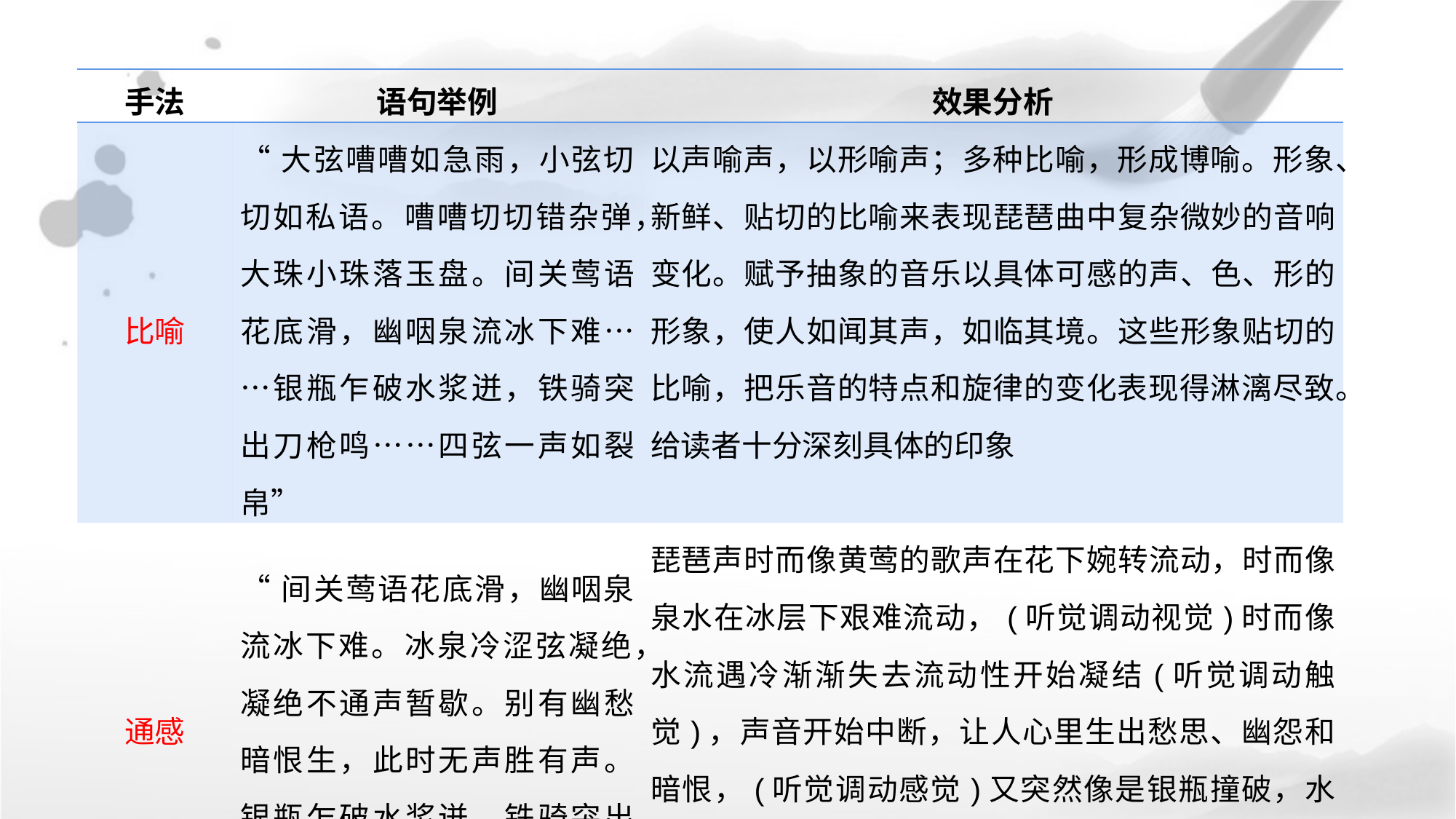

| 手法 | 语句举例 | 效果分析 |
| --- | --- | --- |
| 比喻 | “大弦嘈嘈如急雨，小弦切切如私语。嘈嘈切切错杂弹，大珠小珠落玉盘。间关莺语花底滑，幽咽泉流冰下难……银瓶乍破水浆迸，铁骑突出刀枪鸣……四弦一声如裂帛” | 以声喻声，以形喻声；多种比喻，形成博喻。形象、新鲜、贴切的比喻来表现琵琶曲中复杂微妙的音响变化。赋予抽象的音乐以具体可感的声、色、形的形象，使人如闻其声，如临其境。这些形象贴切的比喻，把乐音的特点和旋律的变化表现得淋漓尽致。给读者十分深刻具体的印象 |
| 通感 | “间关莺语花底滑，幽咽泉流冰下难。冰泉冷涩弦凝绝，凝绝不通声暂歇。别有幽愁暗恨生，此时无声胜有声。银瓶乍破水浆迸，铁骑突出刀枪鸣” | 琵琶声时而像黄莺的歌声在花下婉转流动，时而像泉水在冰层下艰难流动，(听觉调动视觉)时而像水流遇冷渐渐失去流动性开始凝结(听觉调动触觉)，声音开始中断，让人心里生出愁思、幽怨和暗恨，(听觉调动感觉)又突然像是银瓶撞破，水浆溅洒；像是军队厮杀，刀枪齐鸣。(以声类声中也会唤起以声类形，即听觉调动视觉) |